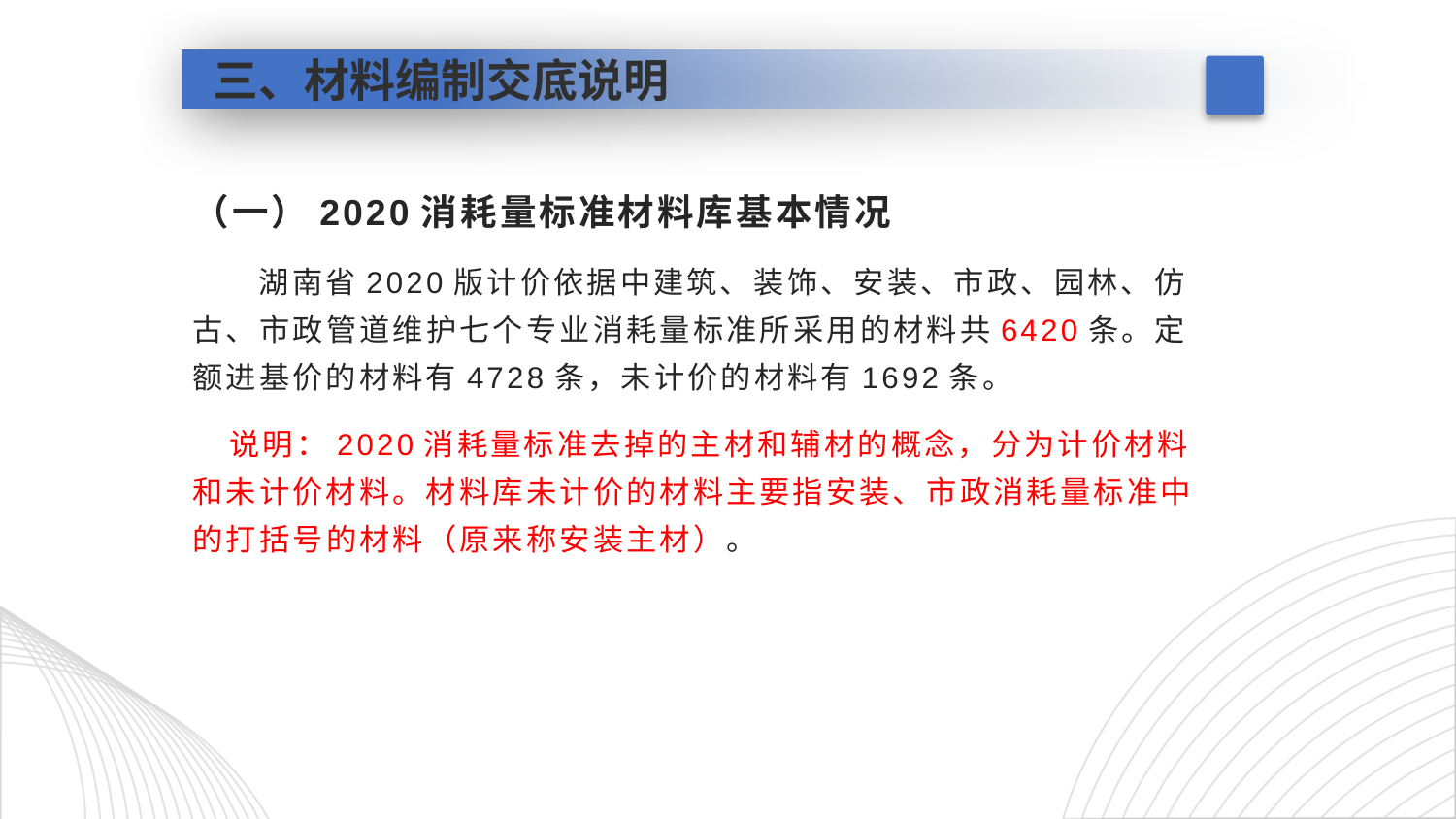

# 三、材料编制交底说明

（一）2020消耗量标准材料库基本情况
      湖南省2020版计价依据中建筑、装饰、安装、市政、园林、仿古、市政管道维护七个专业消耗量标准所采用的材料共6420条。定额进基价的材料有4728条，未计价的材料有1692条。
   说明：2020消耗量标准去掉的主材和辅材的概念，分为计价材料和未计价材料。材料库未计价的材料主要指安装、市政消耗量标准中的打括号的材料（原来称安装主材）。